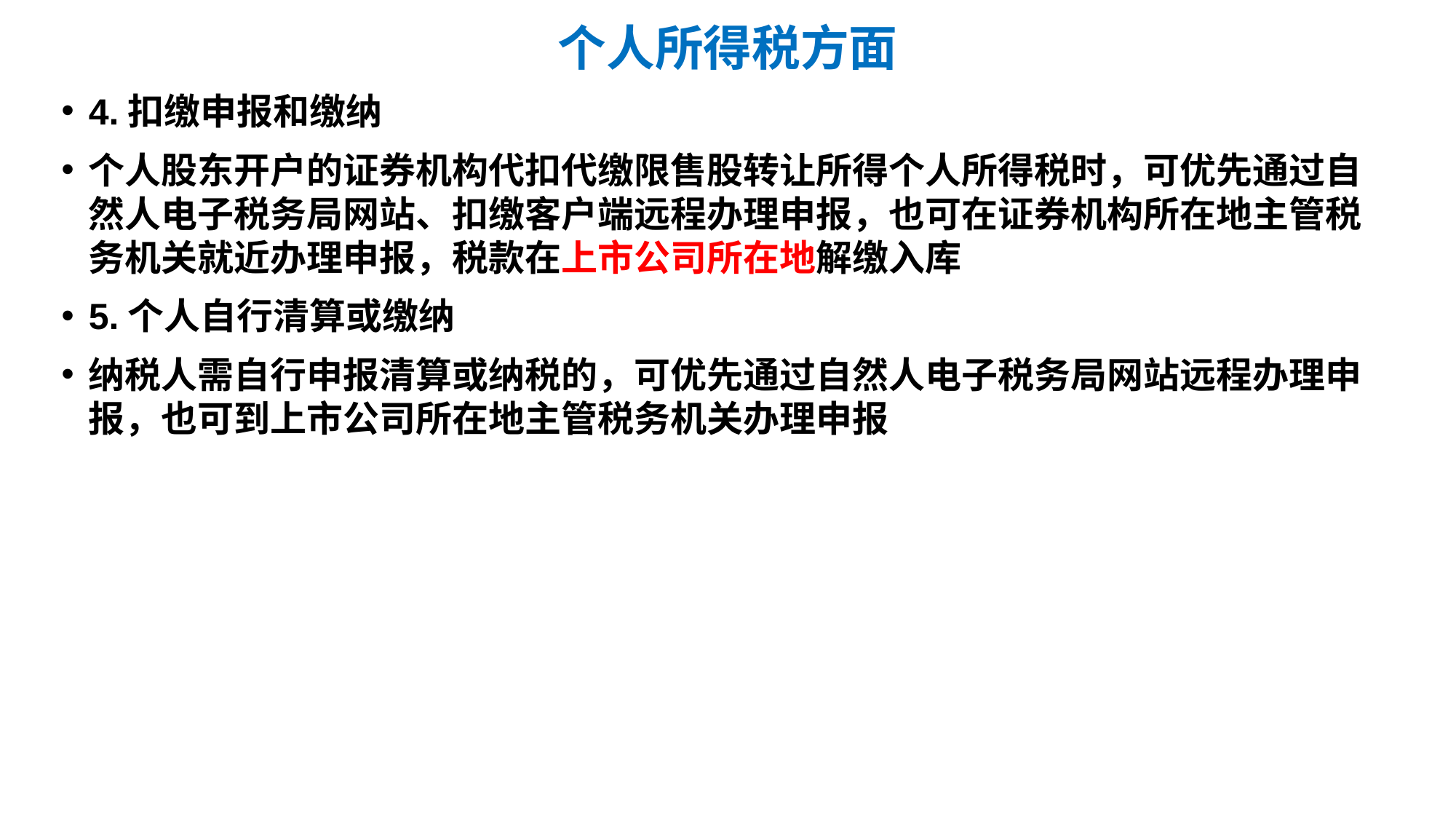

# 个人所得税方面
4.扣缴申报和缴纳
个人股东开户的证券机构代扣代缴限售股转让所得个人所得税时，可优先通过自然人电子税务局网站、扣缴客户端远程办理申报，也可在证券机构所在地主管税务机关就近办理申报，税款在上市公司所在地解缴入库
5.个人自行清算或缴纳
纳税人需自行申报清算或纳税的，可优先通过自然人电子税务局网站远程办理申报，也可到上市公司所在地主管税务机关办理申报